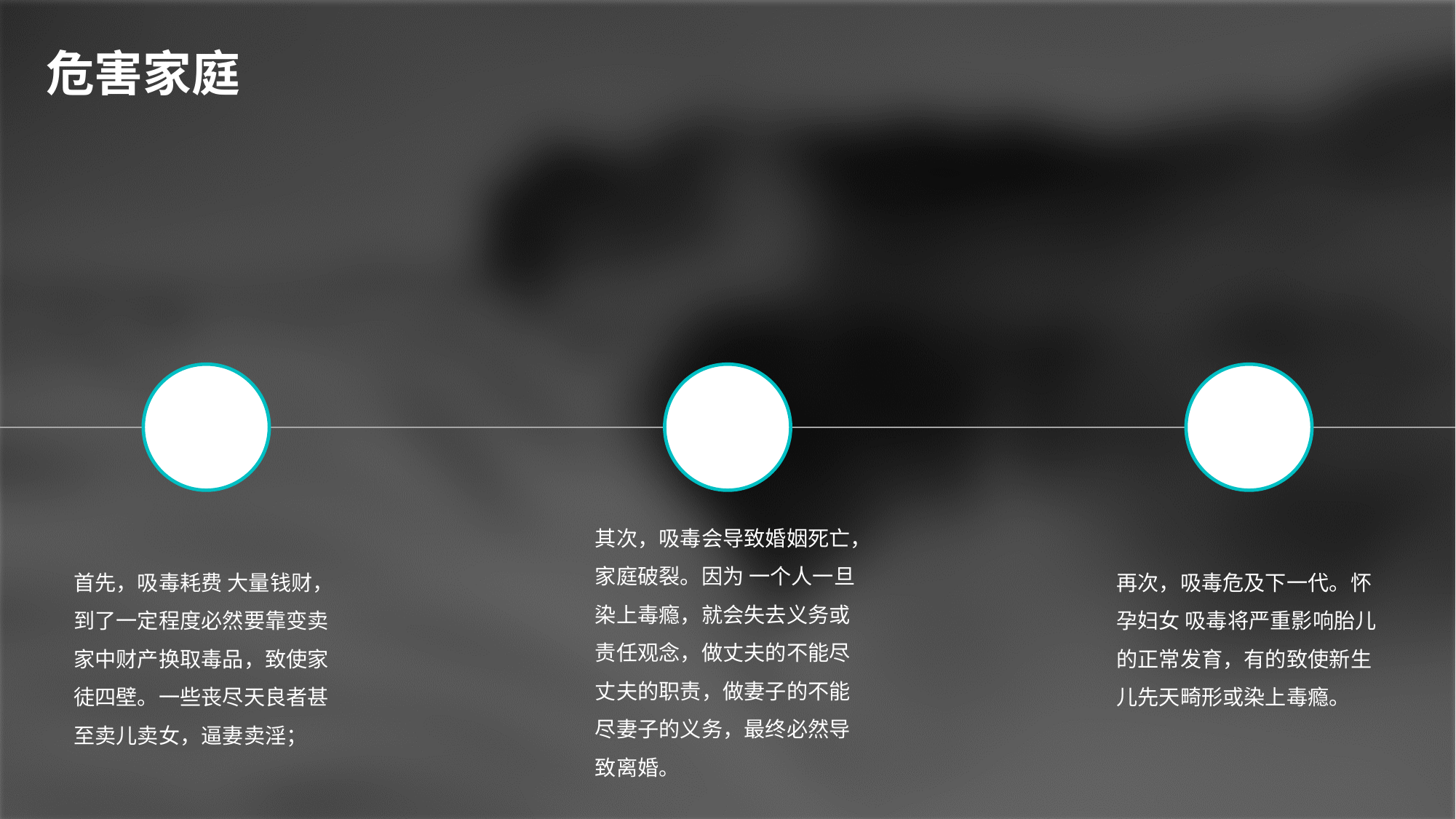

危害家庭

其次，吸毒会导致婚姻死亡，家庭破裂。因为 一个人一旦染上毒瘾，就会失去义务或责任观念，做丈夫的不能尽丈夫的职责，做妻子的不能尽妻子的义务，最终必然导致离婚。
首先，吸毒耗费 大量钱财，到了一定程度必然要靠变卖家中财产换取毒品，致使家徒四壁。一些丧尽天良者甚至卖儿卖女，逼妻卖淫；
再次，吸毒危及下一代。怀孕妇女 吸毒将严重影响胎儿的正常发育，有的致使新生儿先天畸形或染上毒瘾。